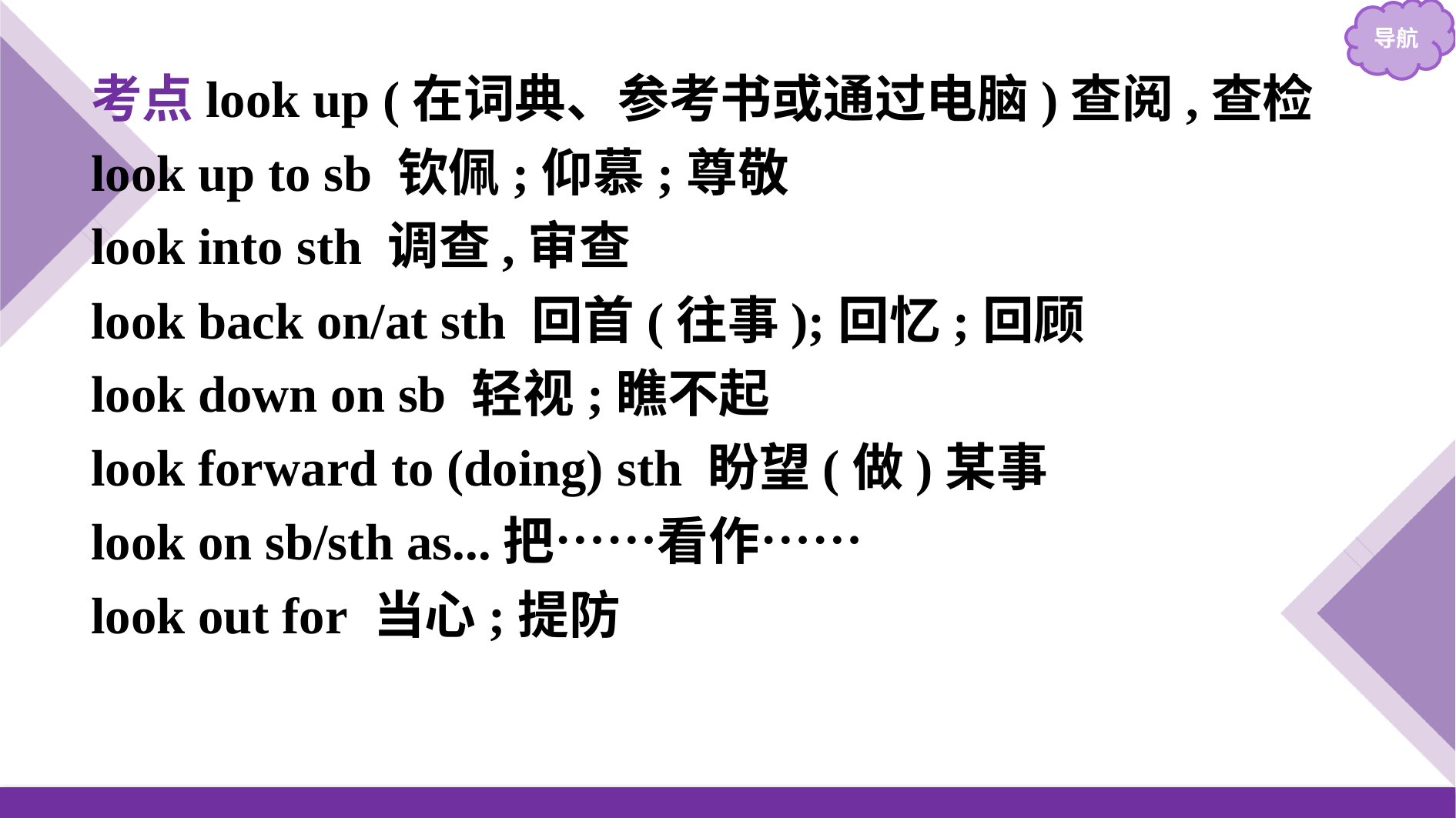

考点look up (在词典、参考书或通过电脑)查阅,查检
look up to sb 钦佩;仰慕;尊敬
look into sth 调查,审查
look back on/at sth 回首(往事);回忆;回顾
look down on sb 轻视;瞧不起
look forward to (doing) sth 盼望(做)某事
look on sb/sth as...把……看作……
look out for 当心;提防